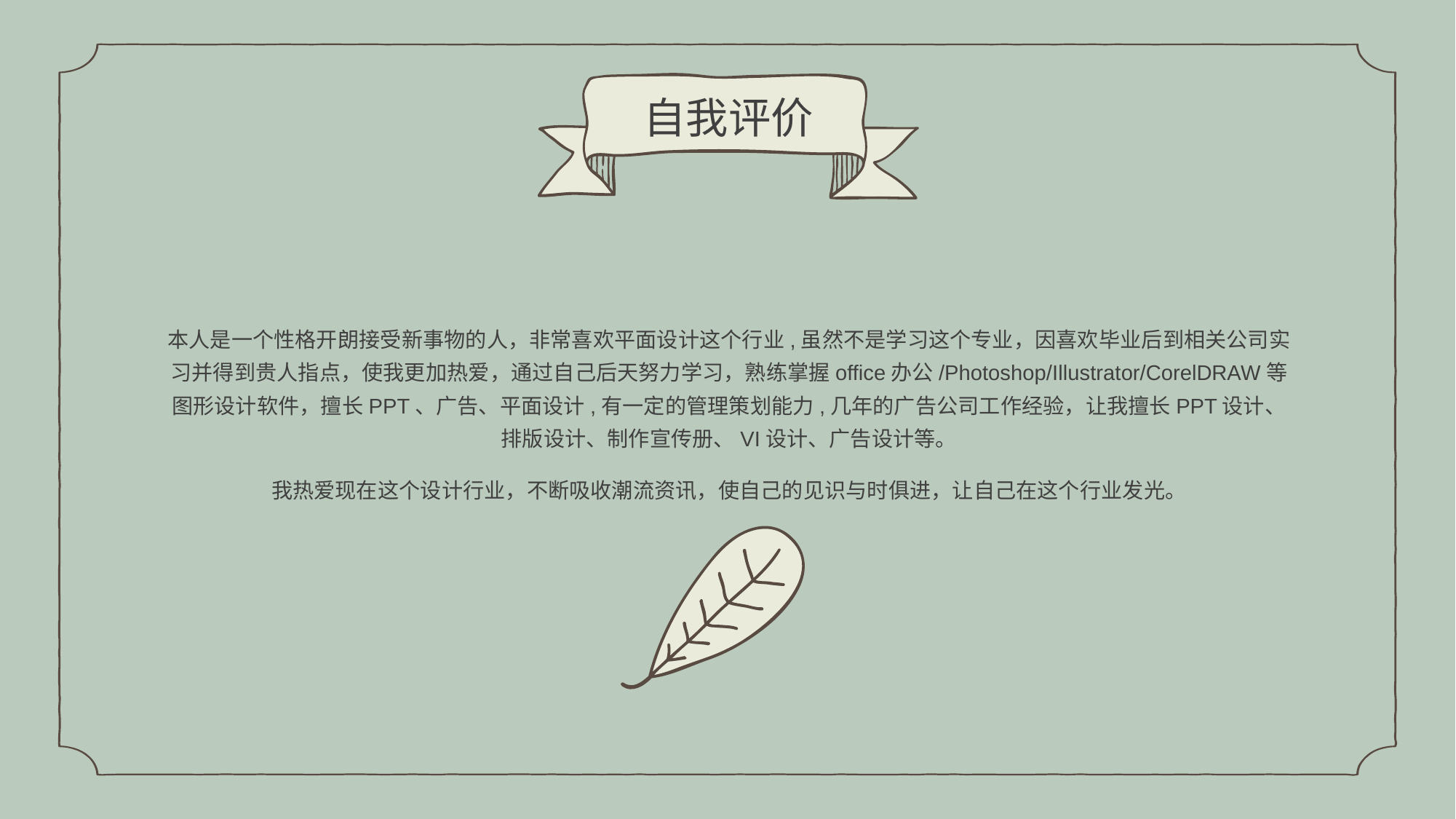

自我评价
本人是一个性格开朗接受新事物的人，非常喜欢平面设计这个行业,虽然不是学习这个专业，因喜欢毕业后到相关公司实习并得到贵人指点，使我更加热爱，通过自己后天努力学习，熟练掌握office办公/Photoshop/Illustrator/CorelDRAW等图形设计软件，擅长PPT、广告、平面设计,有一定的管理策划能力,几年的广告公司工作经验，让我擅长PPT设计、排版设计、制作宣传册、VI设计、广告设计等。
我热爱现在这个设计行业，不断吸收潮流资讯，使自己的见识与时俱进，让自己在这个行业发光。